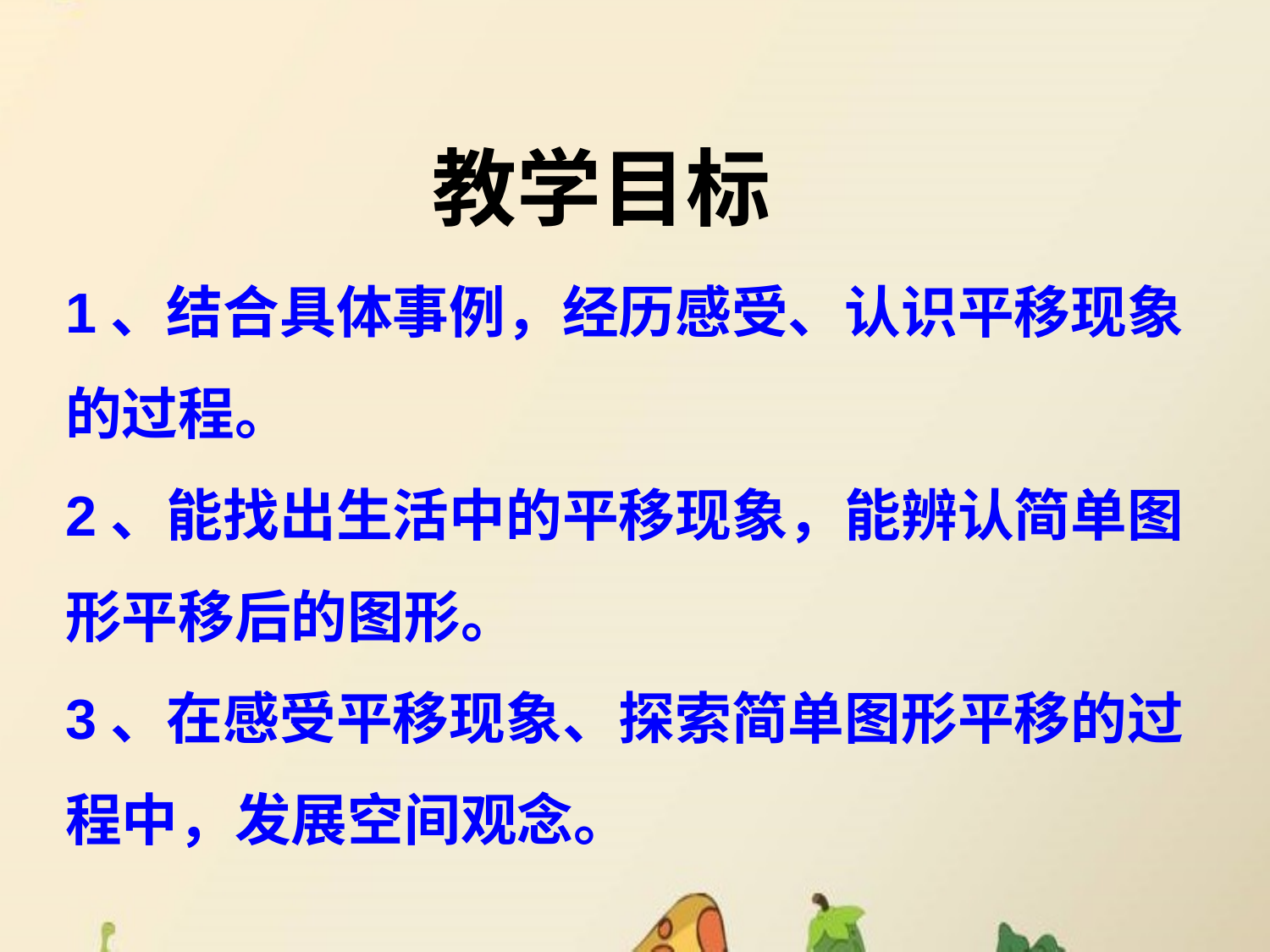

教学目标
1、结合具体事例，经历感受、认识平移现象的过程。
2、能找出生活中的平移现象，能辨认简单图形平移后的图形。
3、在感受平移现象、探索简单图形平移的过程中，发展空间观念。